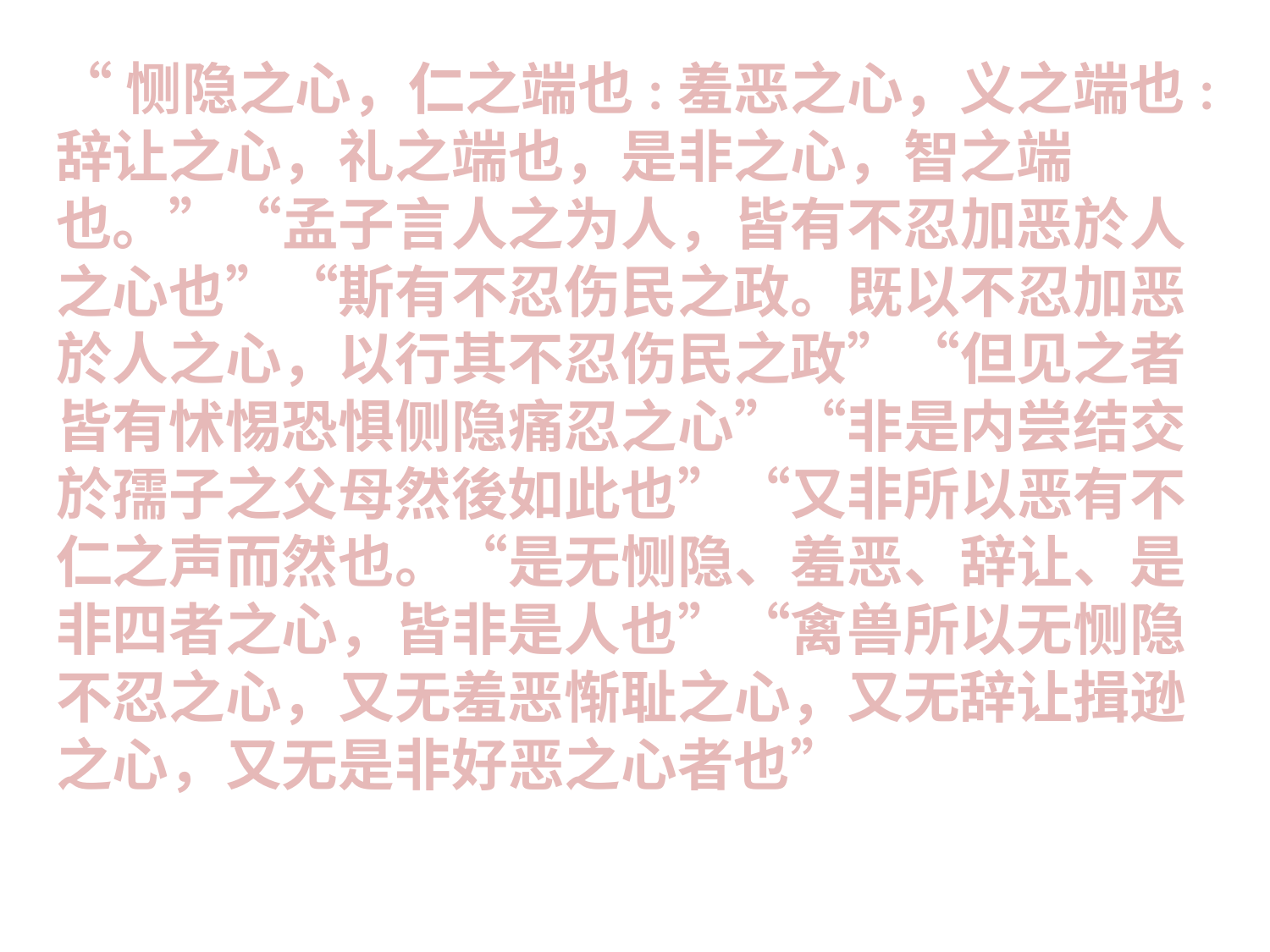

“恻隐之心，仁之端也:羞恶之心，义之端也:辞让之心，礼之端也，是非之心，智之端也。”“孟子言人之为人，皆有不忍加恶於人之心也”“斯有不忍伤民之政。既以不忍加恶於人之心，以行其不忍伤民之政”“但见之者皆有怵惕恐惧侧隐痛忍之心”“非是内尝结交於孺子之父母然後如此也”“又非所以恶有不仁之声而然也。“是无恻隐、羞恶、辞让、是非四者之心，皆非是人也”“禽兽所以无恻隐不忍之心，又无羞恶惭耻之心，又无辞让揖逊之心，又无是非好恶之心者也”